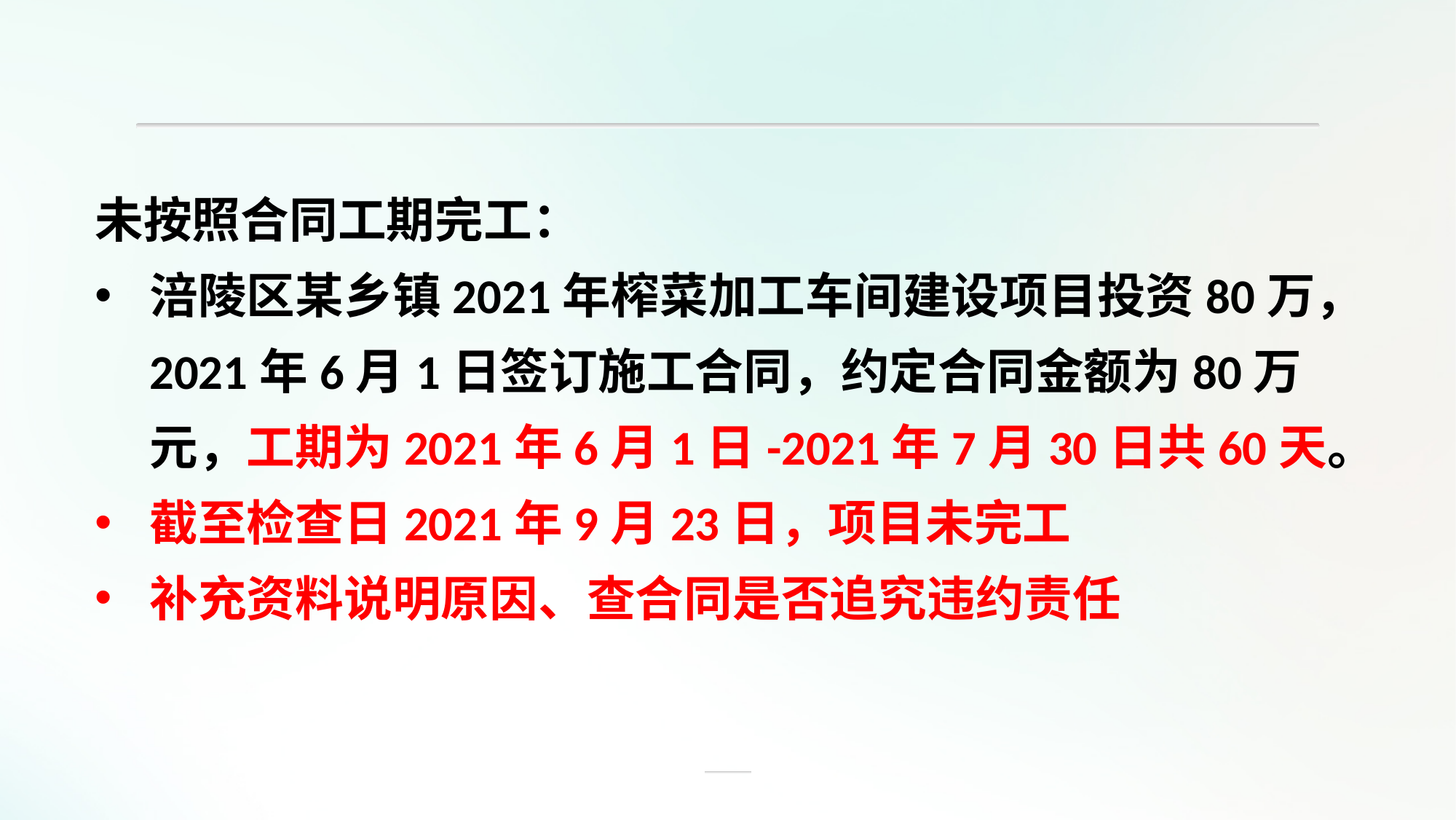

未按照合同工期完工：
涪陵区某乡镇2021年榨菜加工车间建设项目投资80万，2021年6月1日签订施工合同，约定合同金额为80万元，工期为2021年6月1日-2021年7月30日共60天。
截至检查日2021年9月23日，项目未完工
补充资料说明原因、查合同是否追究违约责任